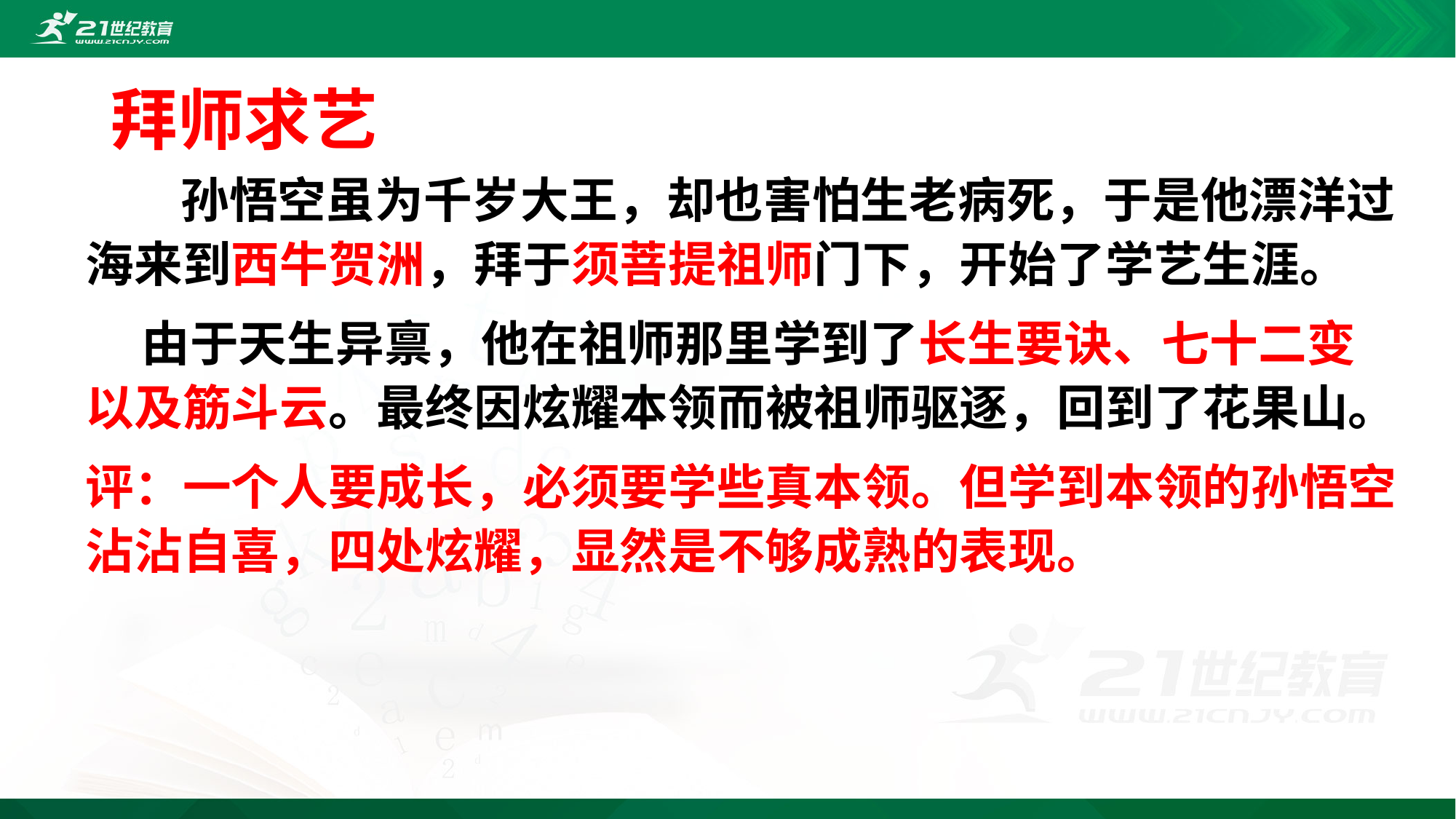

# 拜师求艺
         孙悟空虽为千岁大王，却也害怕生老病死，于是他漂洋过海来到西牛贺洲，拜于须菩提祖师门下，开始了学艺生涯。
    由于天生异禀，他在祖师那里学到了长生要诀、七十二变以及筋斗云。最终因炫耀本领而被祖师驱逐，回到了花果山。
评：一个人要成长，必须要学些真本领。但学到本领的孙悟空沾沾自喜，四处炫耀，显然是不够成熟的表现。